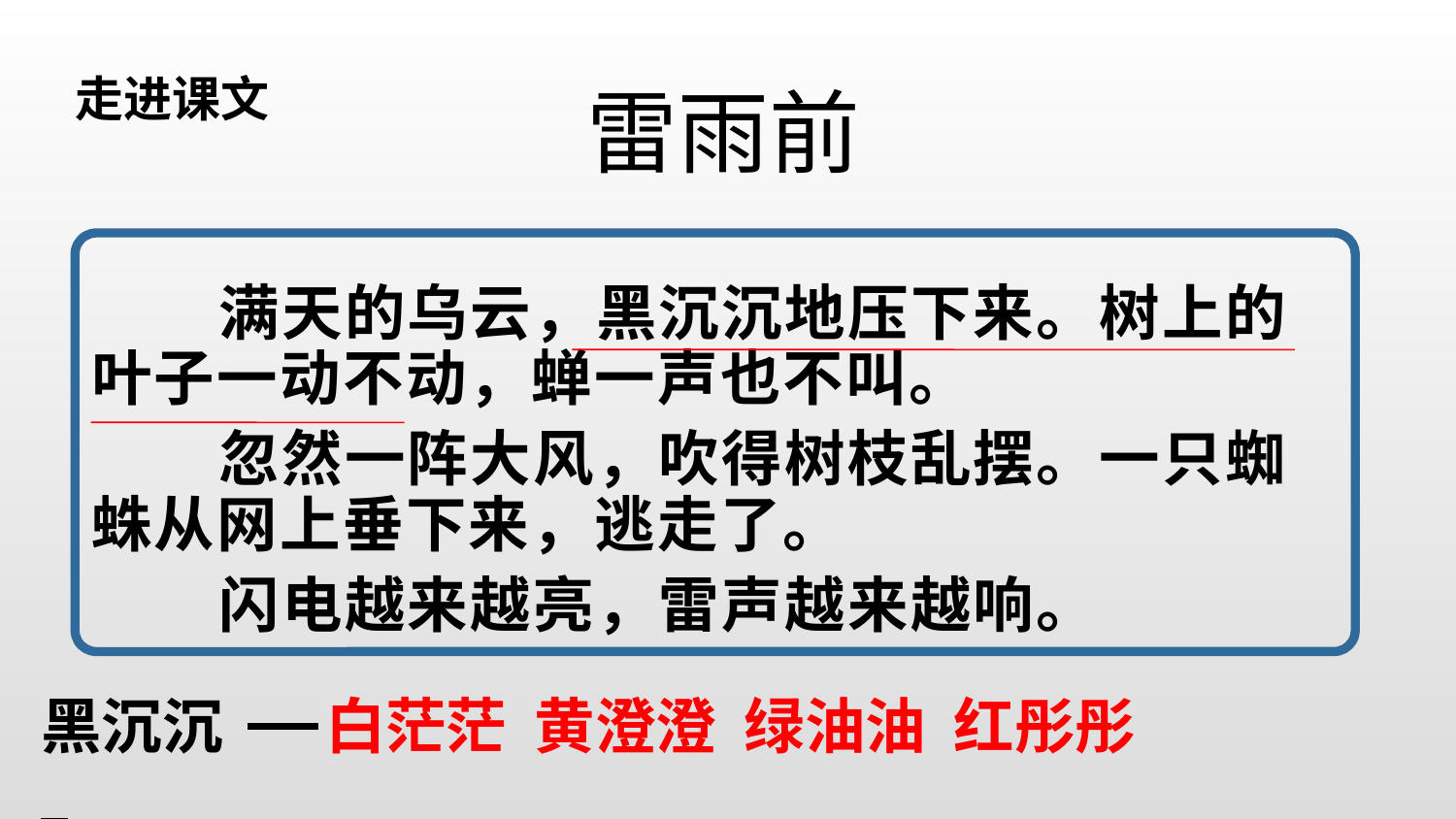

走进课文
雷雨前

       满天的乌云，黑沉沉地压下来。树上的叶子一动不动，蝉一声也不叫。
       忽然一阵大风，吹得树枝乱摆。一只蜘蛛从网上垂下来，逃走了。
       闪电越来越亮，雷声越来越响。

黑沉沉
白茫茫  黄澄澄  绿油油  红彤彤